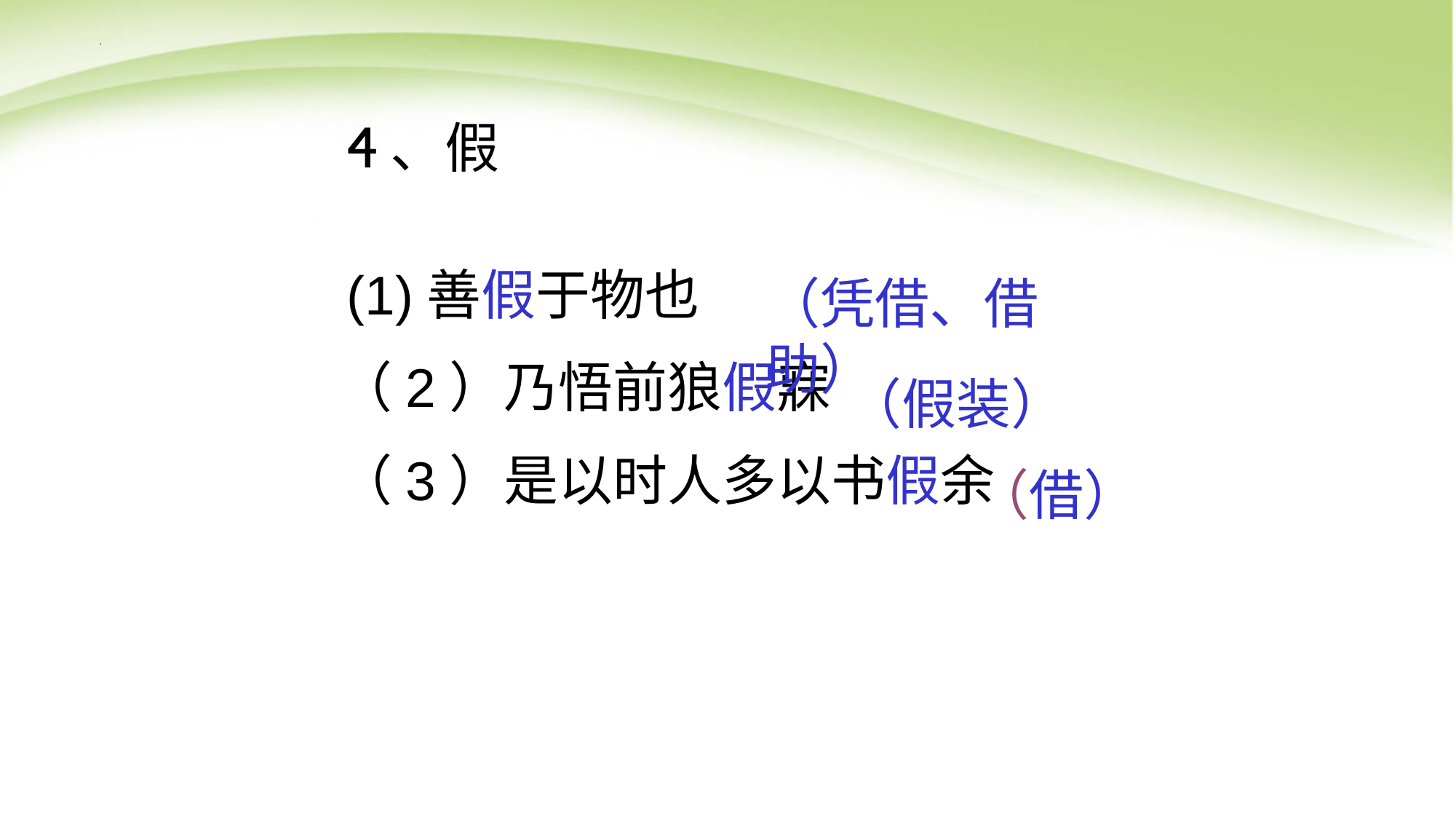

4、假
 (1)善假于物也
（2）乃悟前狼假寐
（3）是以时人多以书假余
（凭借、借助）
（假装）
（借）